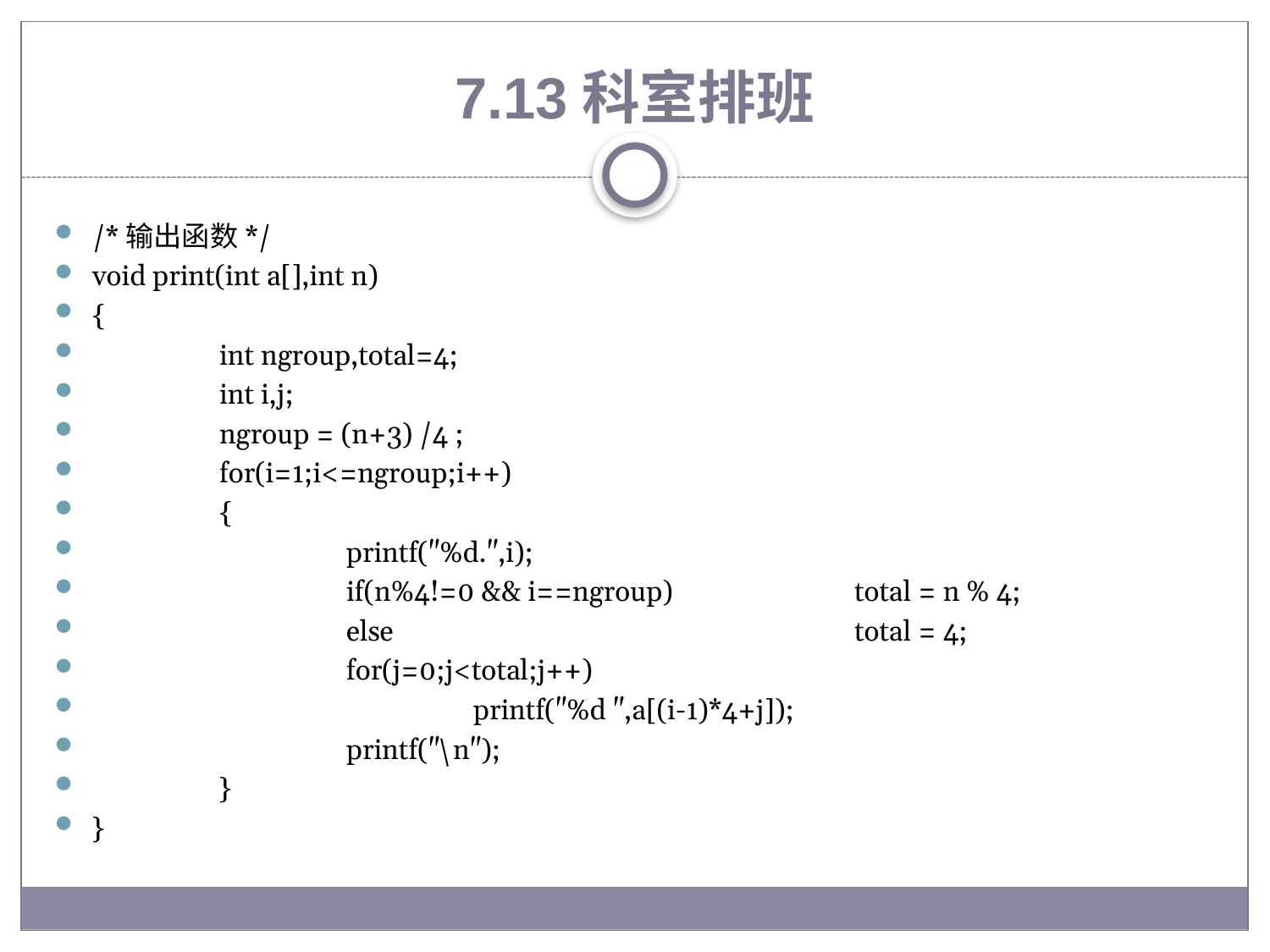

# 7.13	科室排班
/*输出函数*/
void print(int a[],int n)
{
	int ngroup,total=4;
	int i,j;
	ngroup = (n+3) /4 ;
	for(i=1;i<=ngroup;i++)
	{
		printf("%d.",i);
		if(n%4!=0 && i==ngroup)		total = n % 4;
		else				total = 4;
		for(j=0;j<total;j++)
			printf("%d ",a[(i-1)*4+j]);
		printf("\n");
	}
}